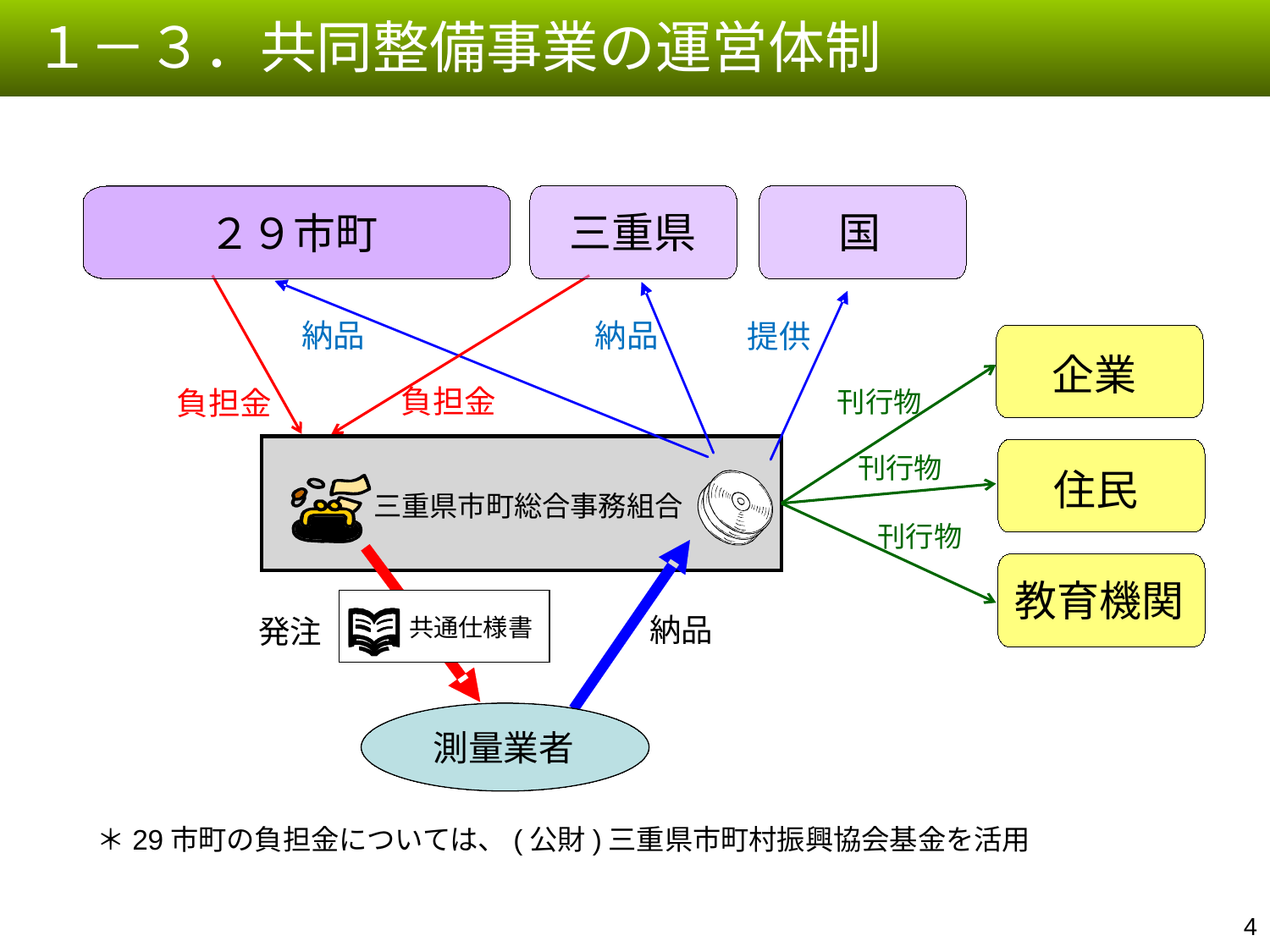

１－３．共同整備事業の運営体制

三重県
国
２９市町

納品
納品
提供

企業
負担金
負担金
刊行物

刊行物
住民

三重県市町総合事務組合
刊行物

教育機関

納品
共通仕様書
発注

測量業者
＊29市町の負担金については、(公財)三重県市町村振興協会基金を活用
4